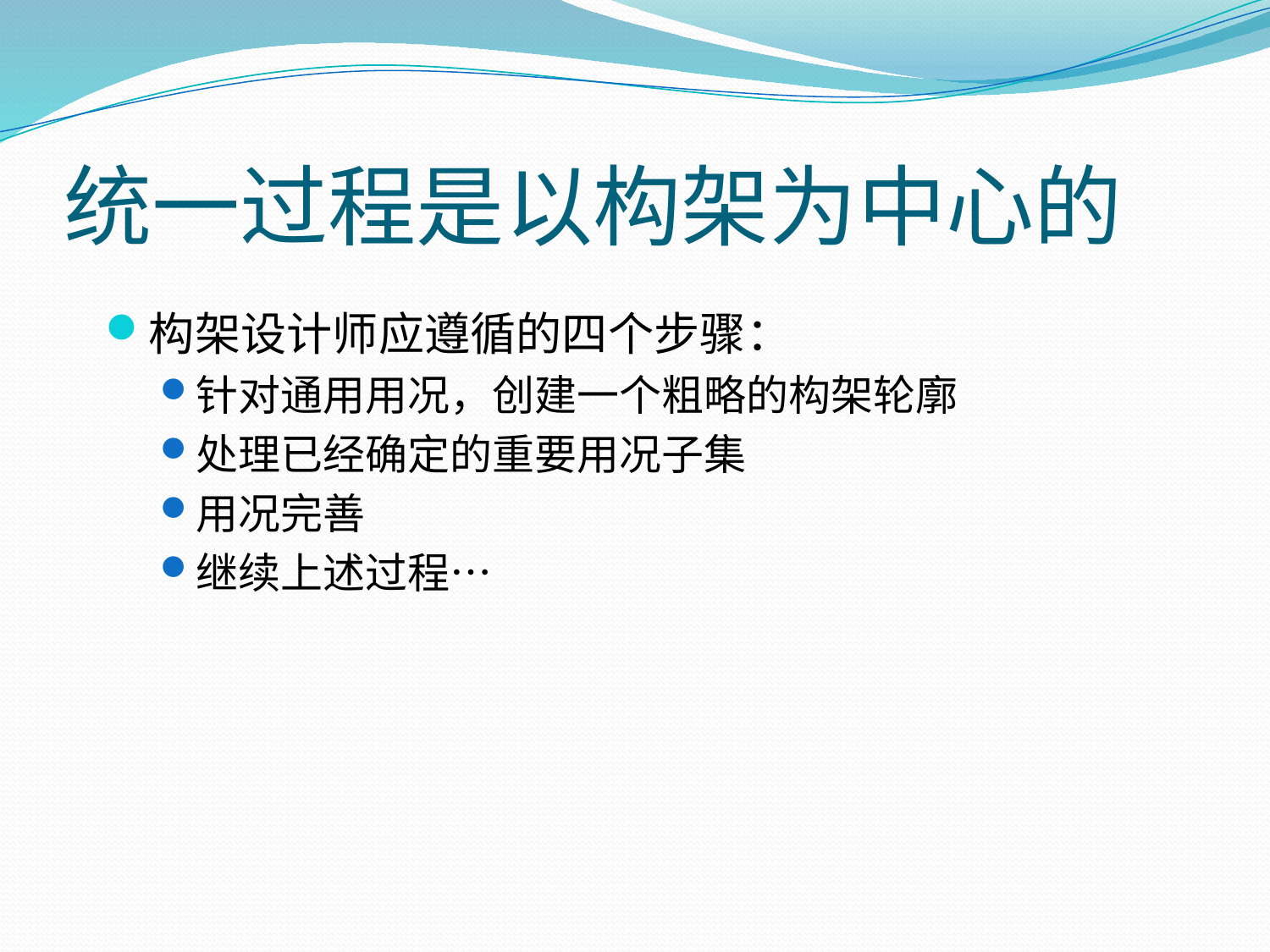

# 统一过程是以构架为中心的
构架设计师应遵循的四个步骤：
针对通用用况，创建一个粗略的构架轮廓
处理已经确定的重要用况子集
用况完善
继续上述过程…